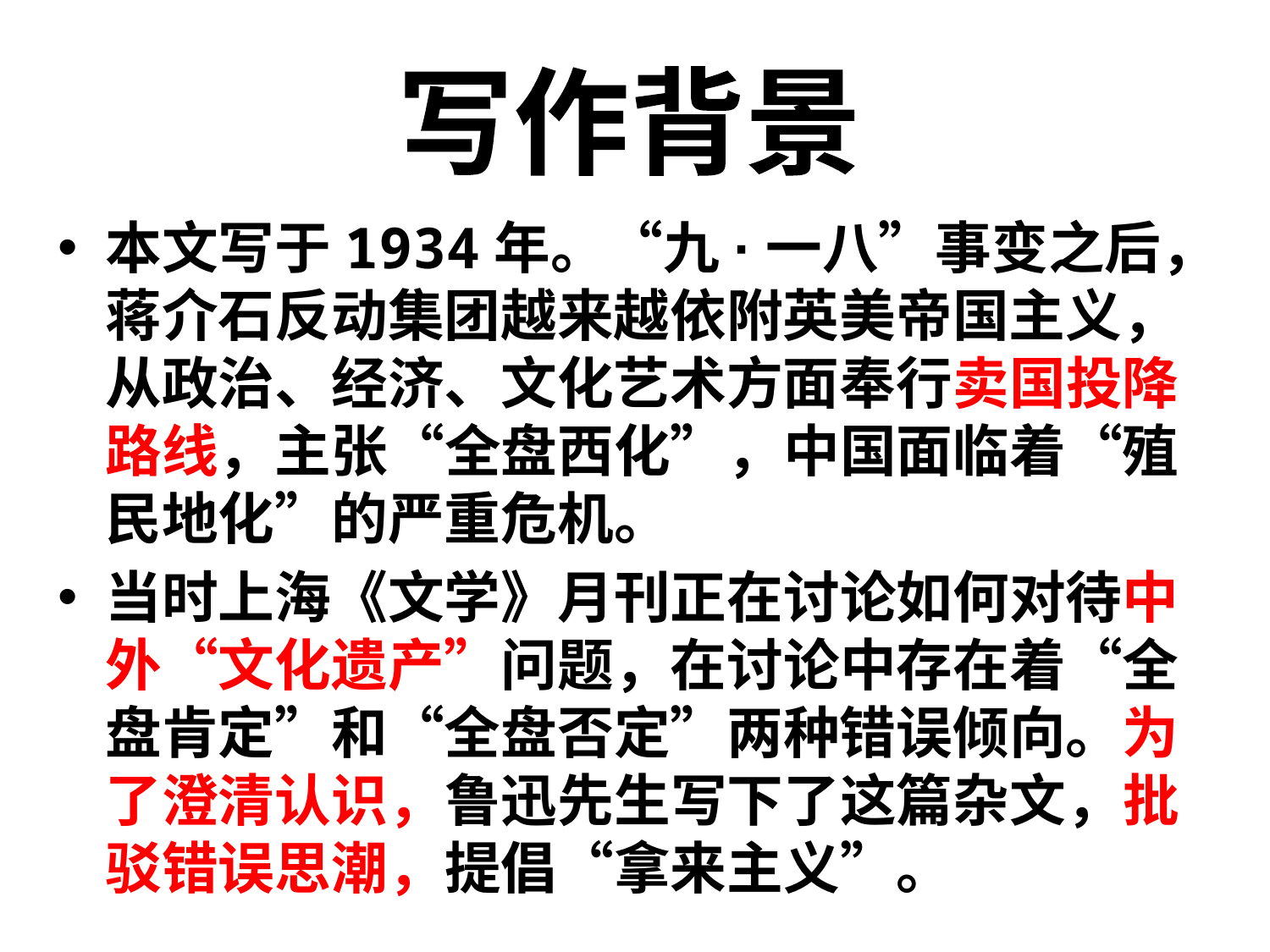

写作背景
本文写于1934年。“九·一八”事变之后，蒋介石反动集团越来越依附英美帝国主义，从政治、经济、文化艺术方面奉行卖国投降路线，主张“全盘西化”，中国面临着“殖民地化”的严重危机。
当时上海《文学》月刊正在讨论如何对待中外“文化遗产”问题，在讨论中存在着“全盘肯定”和“全盘否定”两种错误倾向。为了澄清认识，鲁迅先生写下了这篇杂文，批驳错误思潮，提倡“拿来主义”。